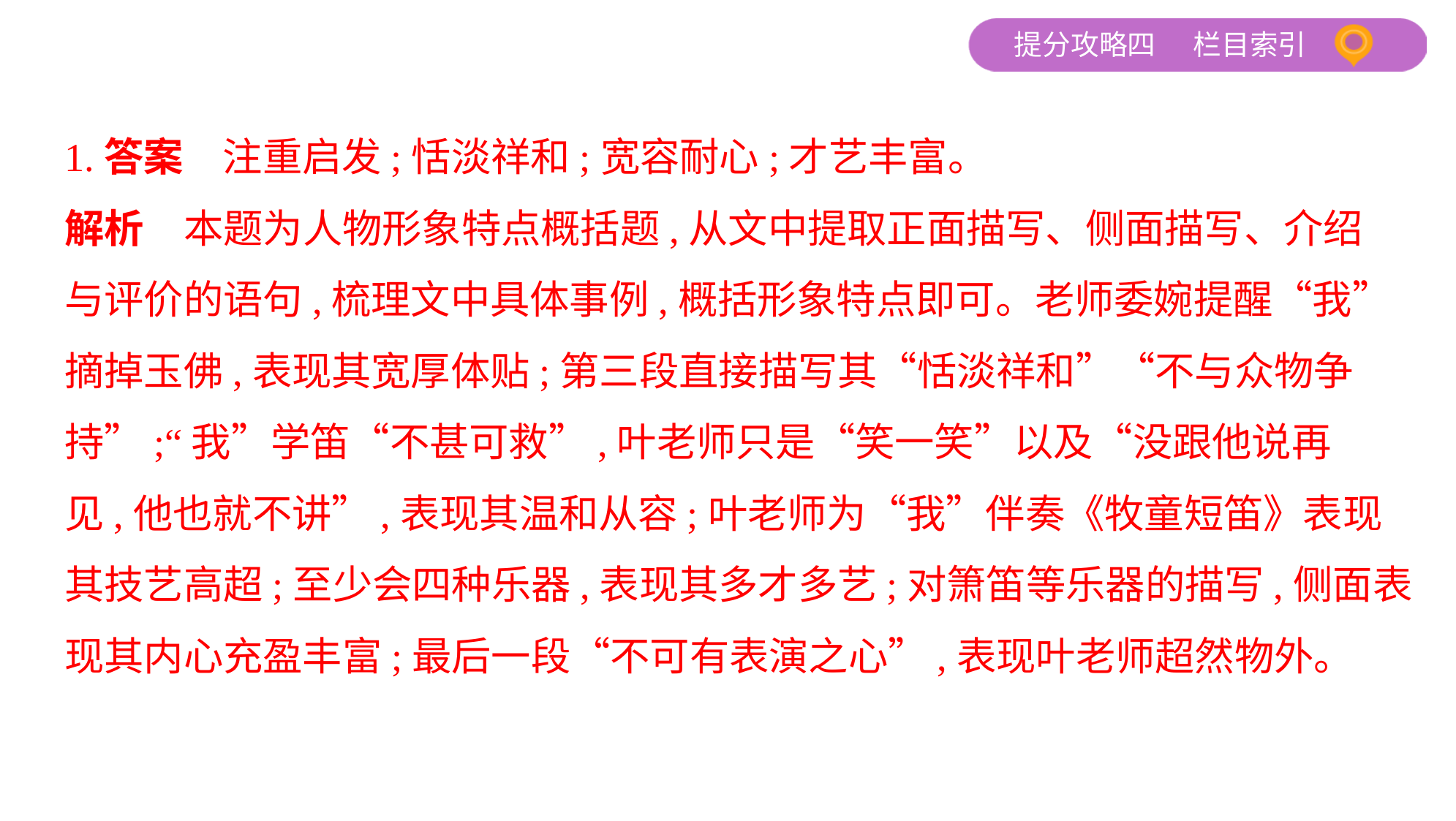

1.答案　注重启发;恬淡祥和;宽容耐心;才艺丰富。
解析　本题为人物形象特点概括题,从文中提取正面描写、侧面描写、介绍
与评价的语句,梳理文中具体事例,概括形象特点即可。老师委婉提醒“我”
摘掉玉佛,表现其宽厚体贴;第三段直接描写其“恬淡祥和”“不与众物争
持”;“我”学笛“不甚可救”,叶老师只是“笑一笑”以及“没跟他说再
见,他也就不讲”,表现其温和从容;叶老师为“我”伴奏《牧童短笛》表现
其技艺高超;至少会四种乐器,表现其多才多艺;对箫笛等乐器的描写,侧面表
现其内心充盈丰富;最后一段“不可有表演之心”,表现叶老师超然物外。